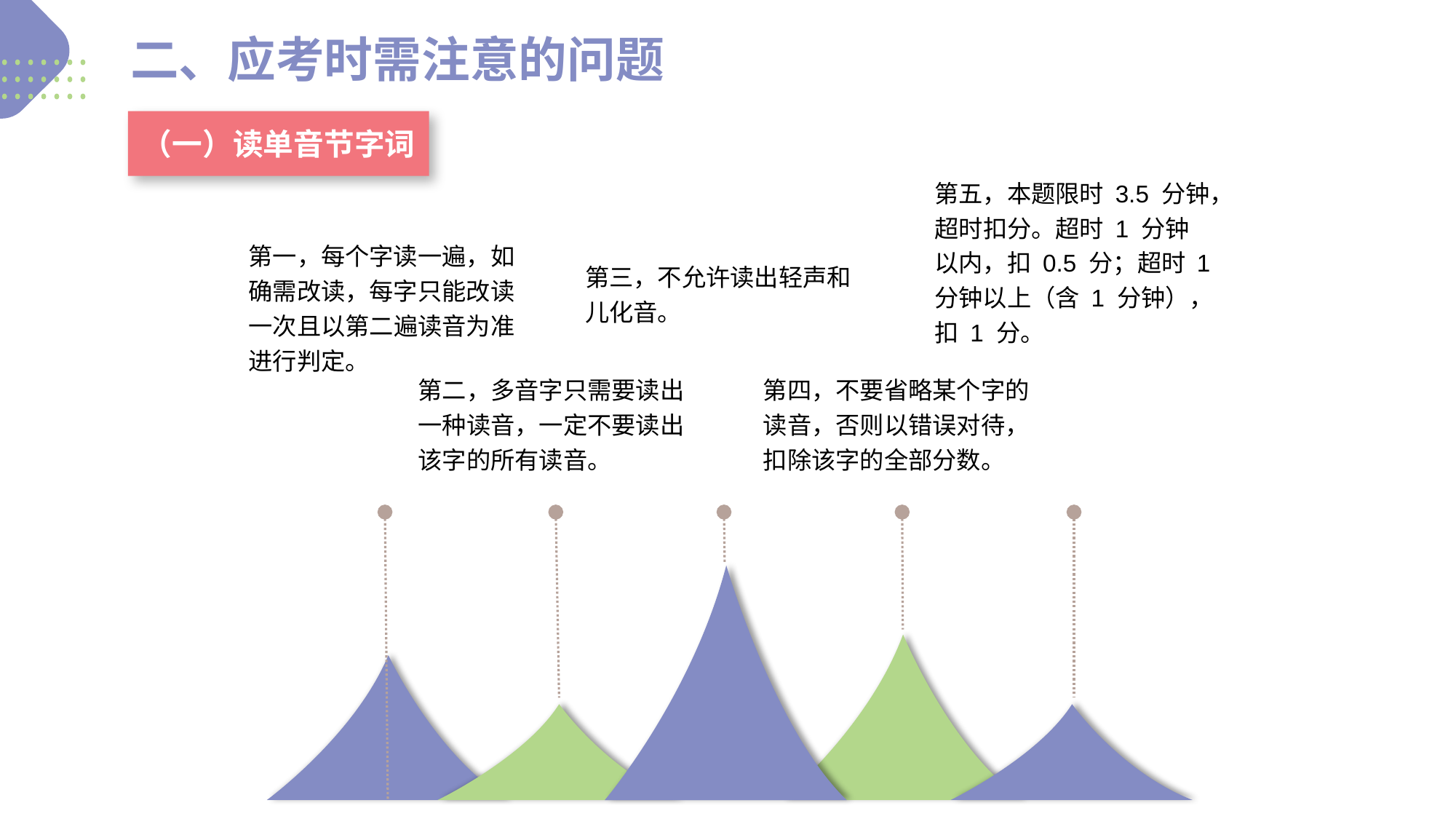

二、应考时需注意的问题

（一）读单音节字词
第五，本题限时 3.5 分钟，超时扣分。超时 1 分钟以内，扣 0.5 分；超时 1 分钟以上（含 1 分钟），扣 1 分。
第一，每个字读一遍，如确需改读，每字只能改读一次且以第二遍读音为准进行判定。
第三，不允许读出轻声和儿化音。
第二，多音字只需要读出一种读音，一定不要读出该字的所有读音。
第四，不要省略某个字的读音，否则以错误对待，扣除该字的全部分数。